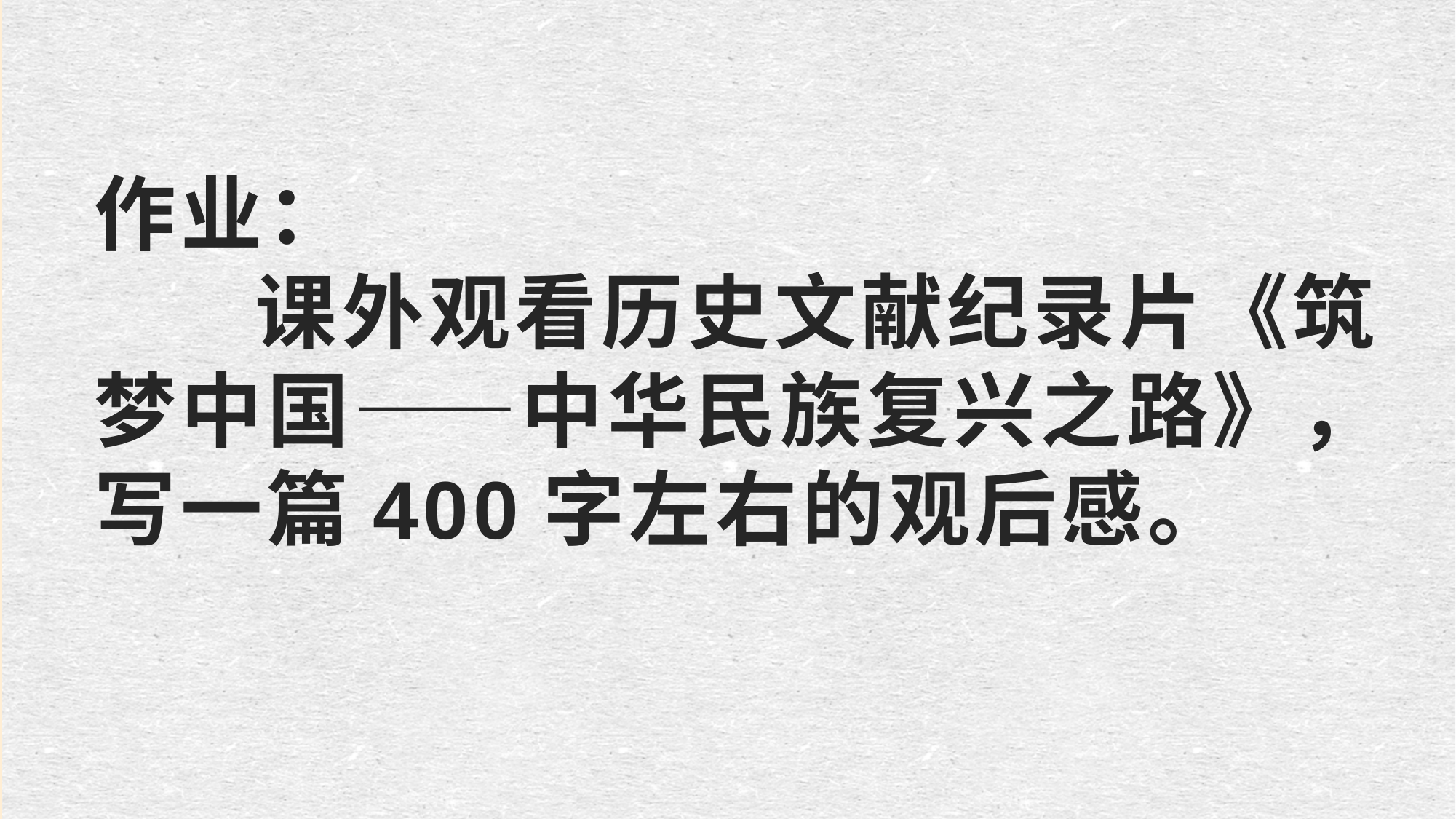

# 作业： 课外观看历史文献纪录片《筑梦中国——中华民族复兴之路》，写一篇400字左右的观后感。